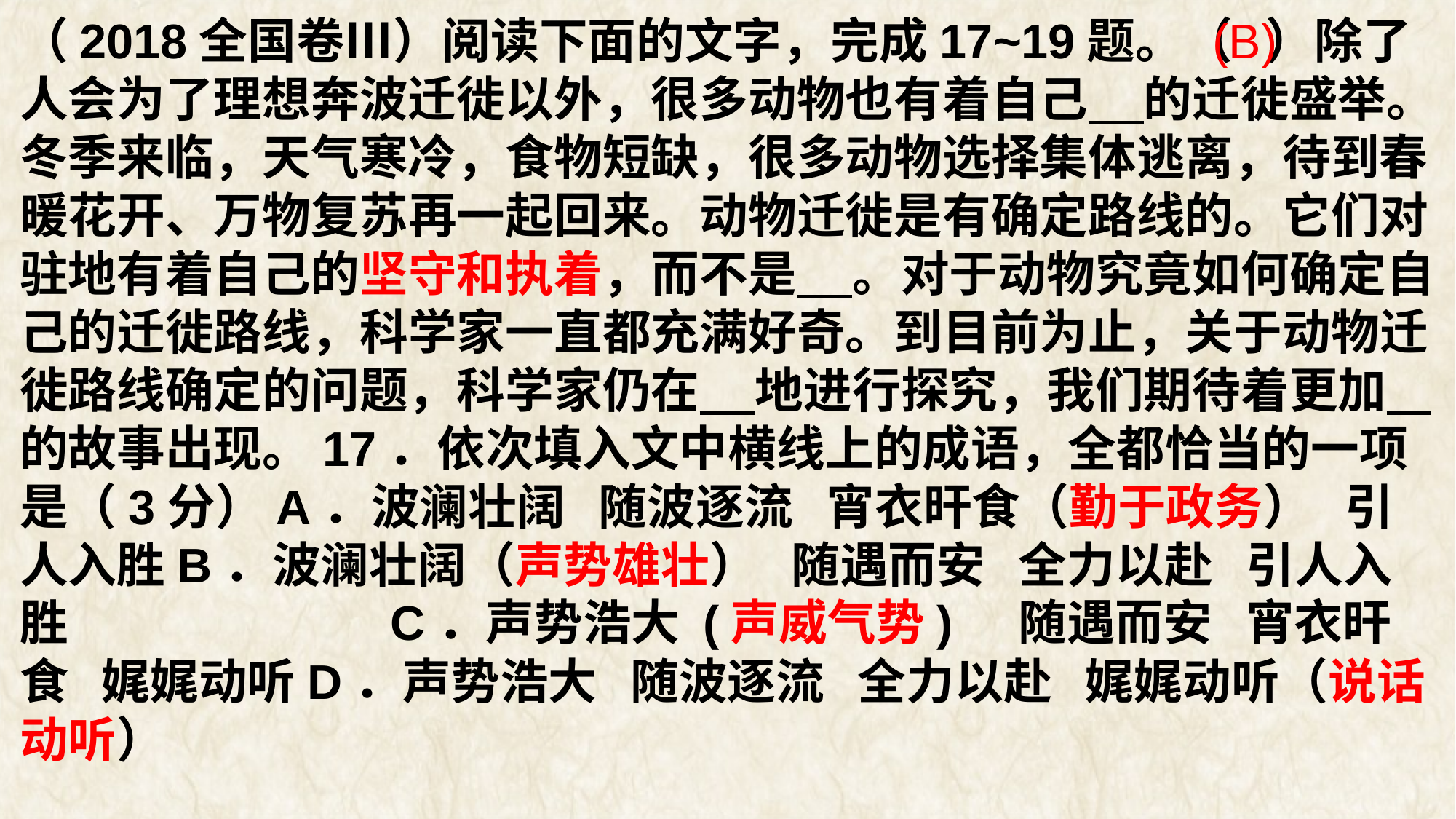

（2018全国卷Ⅲ）阅读下面的文字，完成17~19题。（   ）除了人会为了理想奔波迁徙以外，很多动物也有着自己     的迁徙盛举。冬季来临，天气寒冷，食物短缺，很多动物选择集体逃离，待到春暖花开、万物复苏再一起回来。动物迁徙是有确定路线的。它们对驻地有着自己的坚守和执着，而不是     。对于动物究竟如何确定自己的迁徙路线，科学家一直都充满好奇。到目前为止，关于动物迁徙路线确定的问题，科学家仍在     地进行探究，我们期待着更加     的故事出现。17．依次填入文中横线上的成语，全都恰当的一项是（3分）A．波澜壮阔   随波逐流   宵衣旰食（勤于政务）   引人入胜B．波澜壮阔（声势雄壮）   随遇而安   全力以赴   引人入胜                            C．声势浩大 (声威气势)    随遇而安   宵衣旰食   娓娓动听D．声势浩大   随波逐流   全力以赴   娓娓动听（说话动听）

(B)